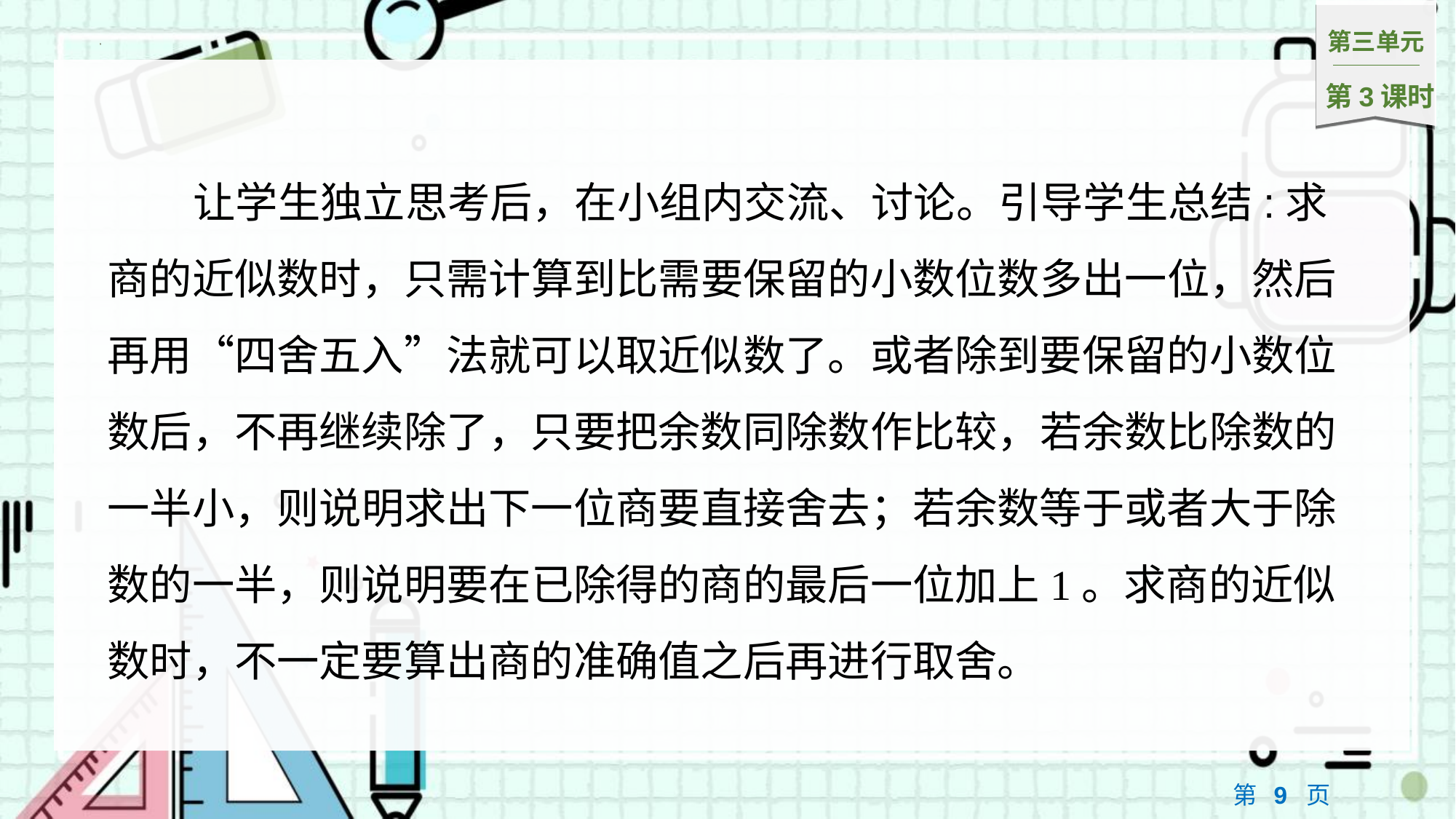

让学生独立思考后，在小组内交流、讨论。引导学生总结:求商的近似数时，只需计算到比需要保留的小数位数多出一位，然后再用“四舍五入”法就可以取近似数了。或者除到要保留的小数位数后，不再继续除了，只要把余数同除数作比较，若余数比除数的一半小，则说明求出下一位商要直接舍去；若余数等于或者大于除数的一半，则说明要在已除得的商的最后一位加上1。求商的近似数时，不一定要算出商的准确值之后再进行取舍。